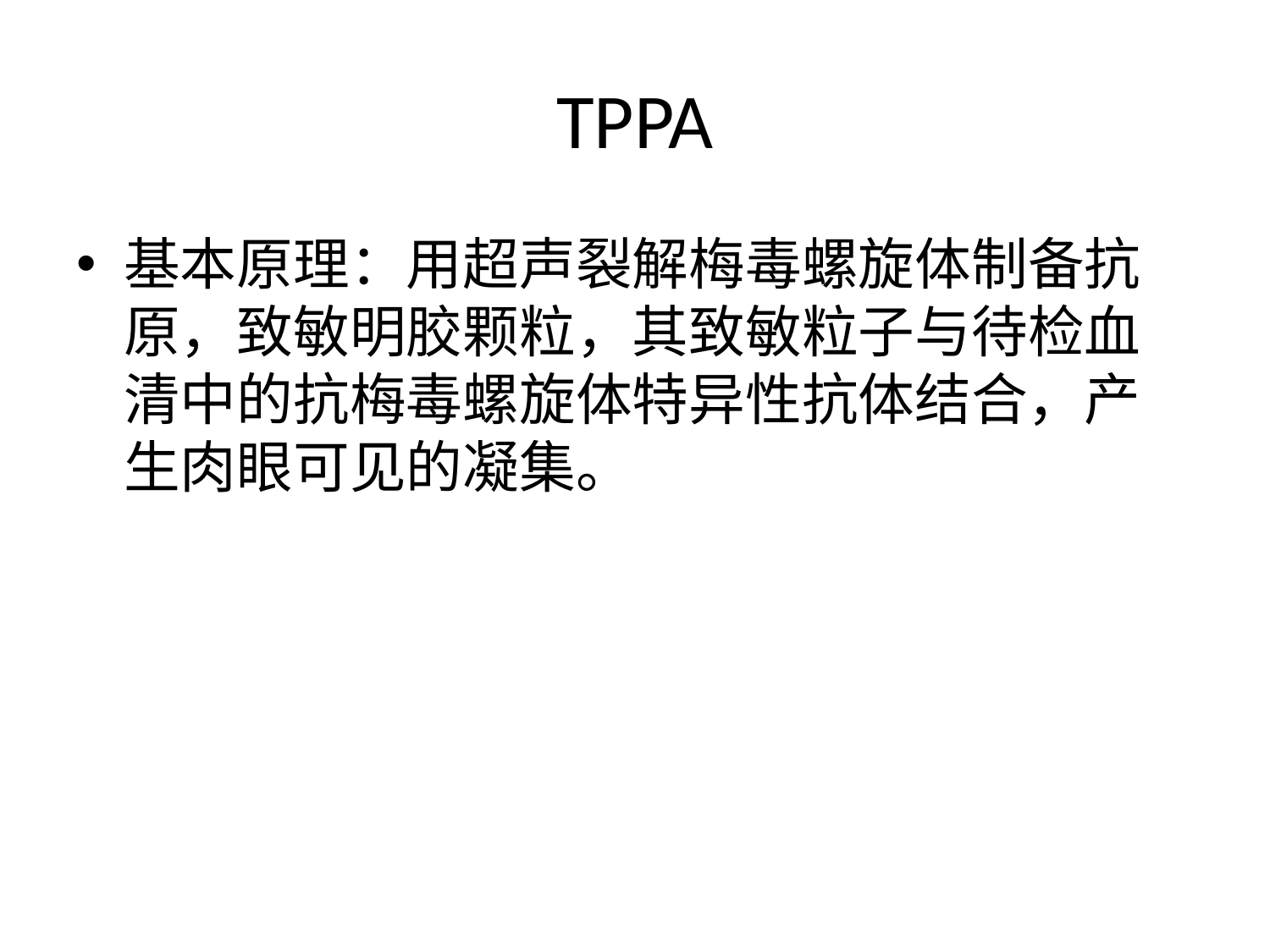

# TPPA
基本原理：用超声裂解梅毒螺旋体制备抗原，致敏明胶颗粒，其致敏粒子与待检血清中的抗梅毒螺旋体特异性抗体结合，产生肉眼可见的凝集。